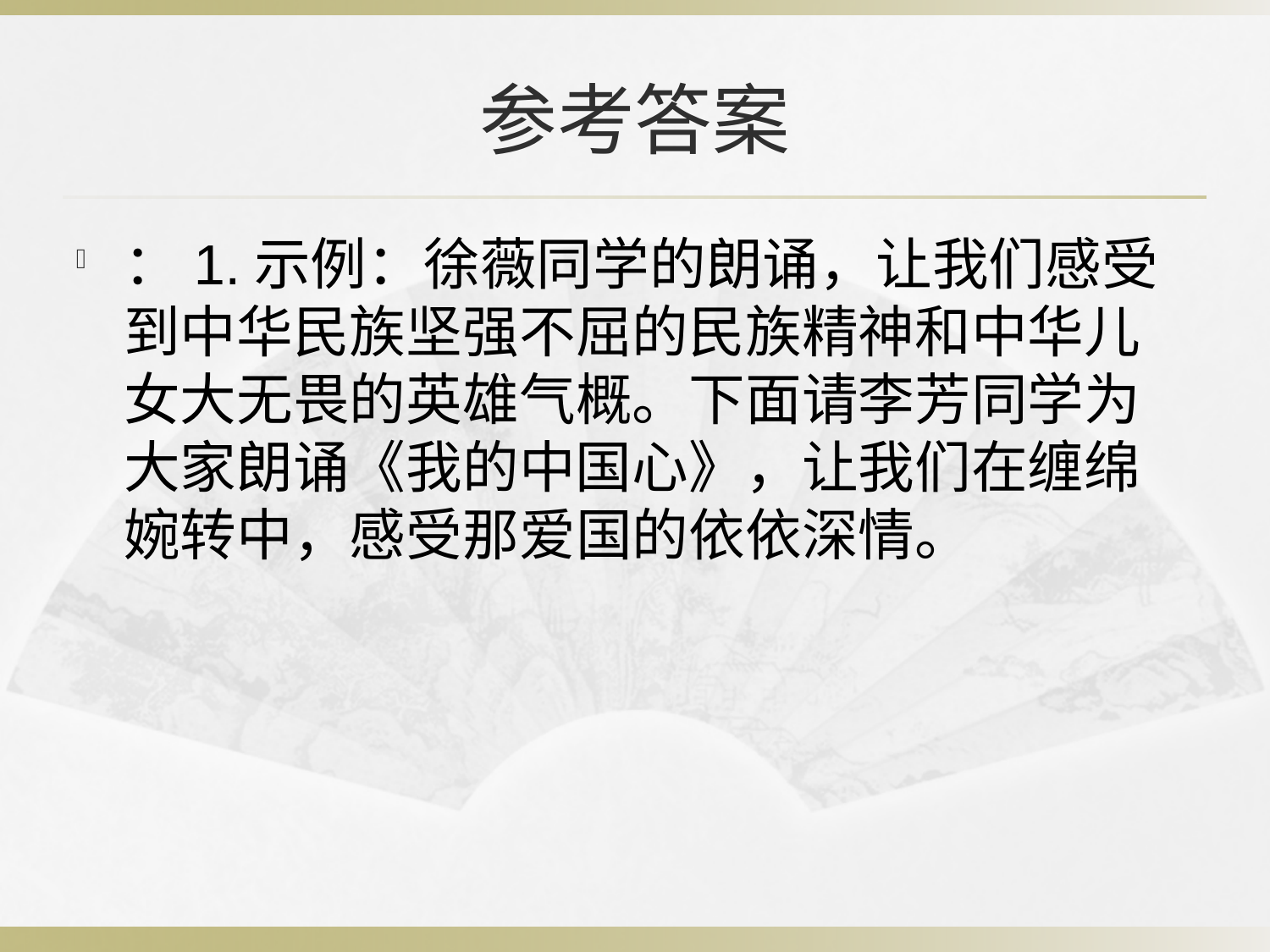

# 参考答案
：1.示例：徐薇同学的朗诵，让我们感受到中华民族坚强不屈的民族精神和中华儿女大无畏的英雄气概。下面请李芳同学为大家朗诵《我的中国心》，让我们在缠绵婉转中，感受那爱国的依依深情。